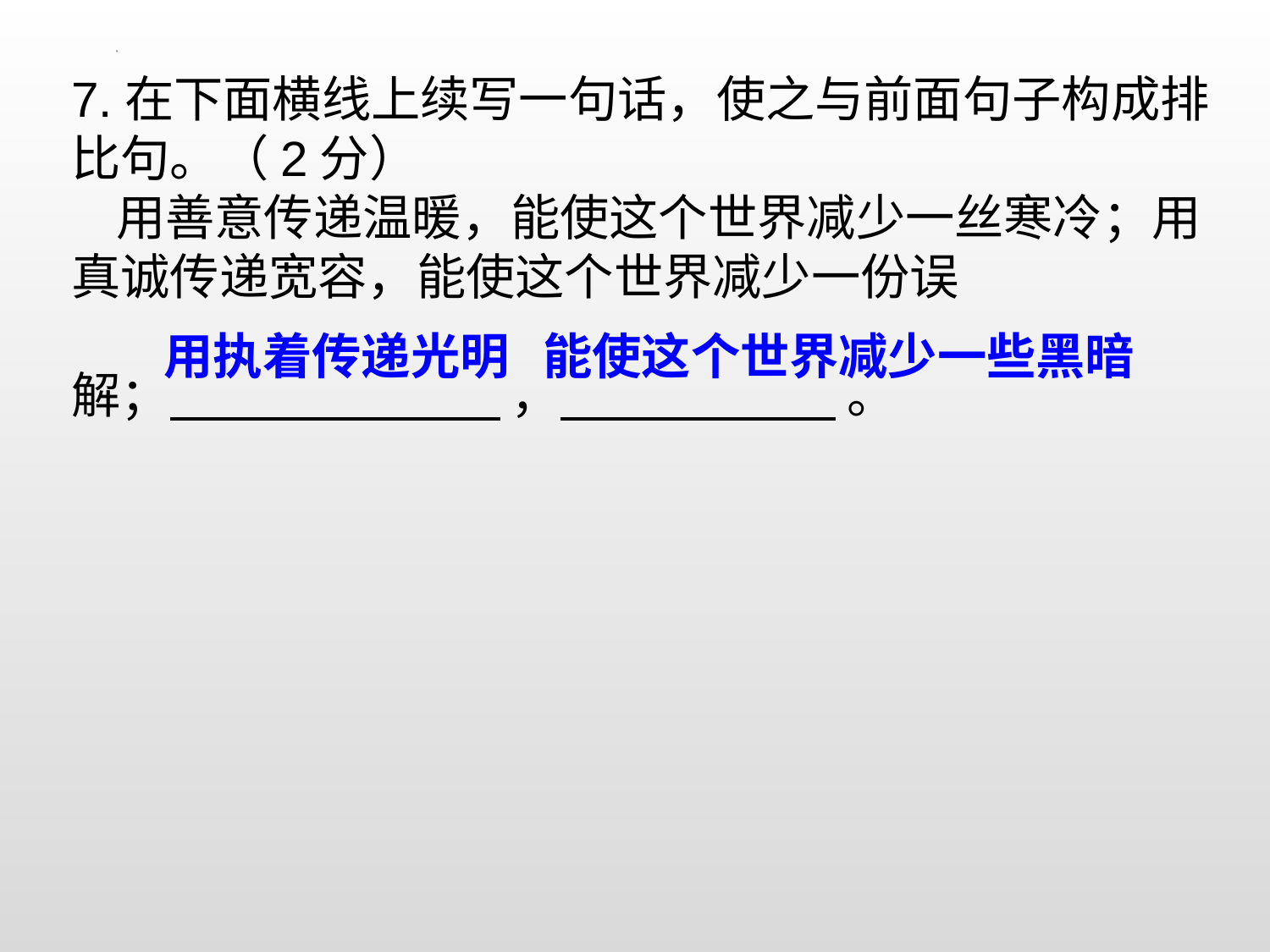

7.在下面横线上续写一句话，使之与前面句子构成排比句。（2分）
   用善意传递温暖，能使这个世界减少一丝寒冷；用真诚传递宽容，能使这个世界减少一份误

解；                               ，                          。
用执着传递光明   能使这个世界减少一些黑暗